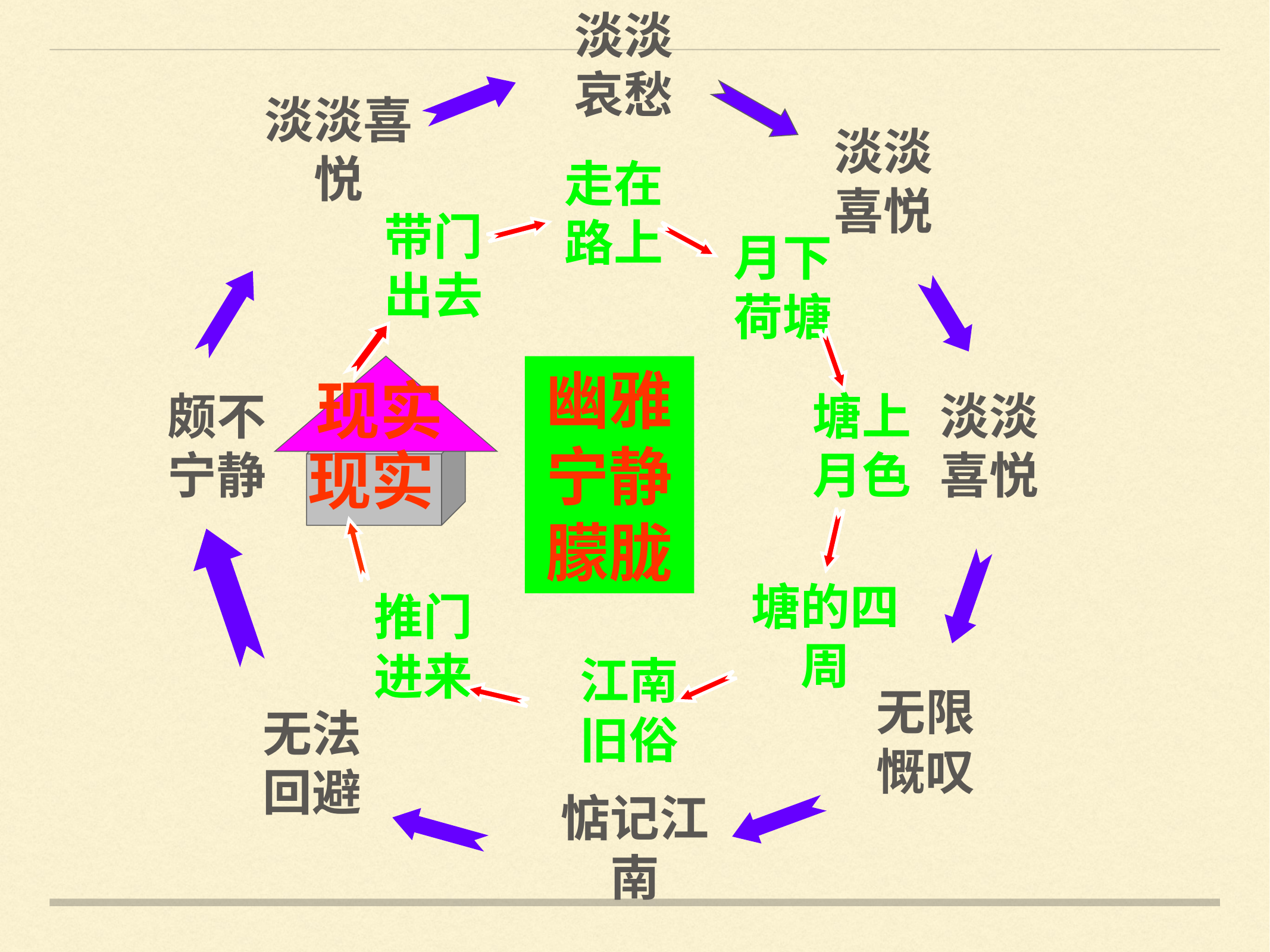

淡淡哀愁
淡淡喜悦

淡淡喜悦
走在路上
带门出去

月下荷塘

幽雅宁静朦胧
现实
颇不宁静
塘上月色
淡淡喜悦
现实

塘的四周
推门进来

江南旧俗
无限慨叹

无法回避
惦记江南